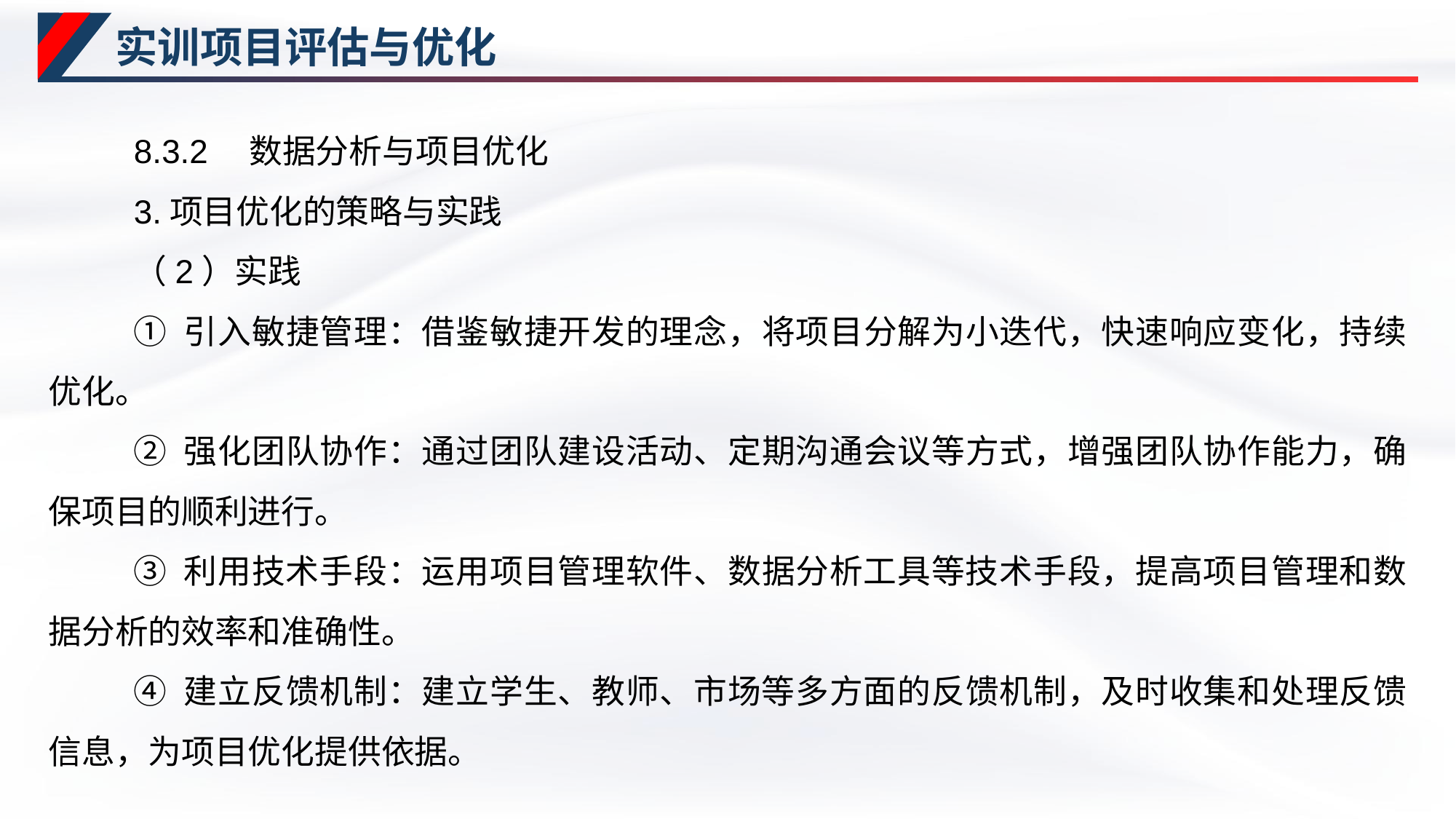

# 实训项目评估与优化
8.3.2　数据分析与项目优化
3.项目优化的策略与实践
（2）实践
① 引入敏捷管理：借鉴敏捷开发的理念，将项目分解为小迭代，快速响应变化，持续优化。
② 强化团队协作：通过团队建设活动、定期沟通会议等方式，增强团队协作能力，确保项目的顺利进行。
③ 利用技术手段：运用项目管理软件、数据分析工具等技术手段，提高项目管理和数据分析的效率和准确性。
④ 建立反馈机制：建立学生、教师、市场等多方面的反馈机制，及时收集和处理反馈信息，为项目优化提供依据。